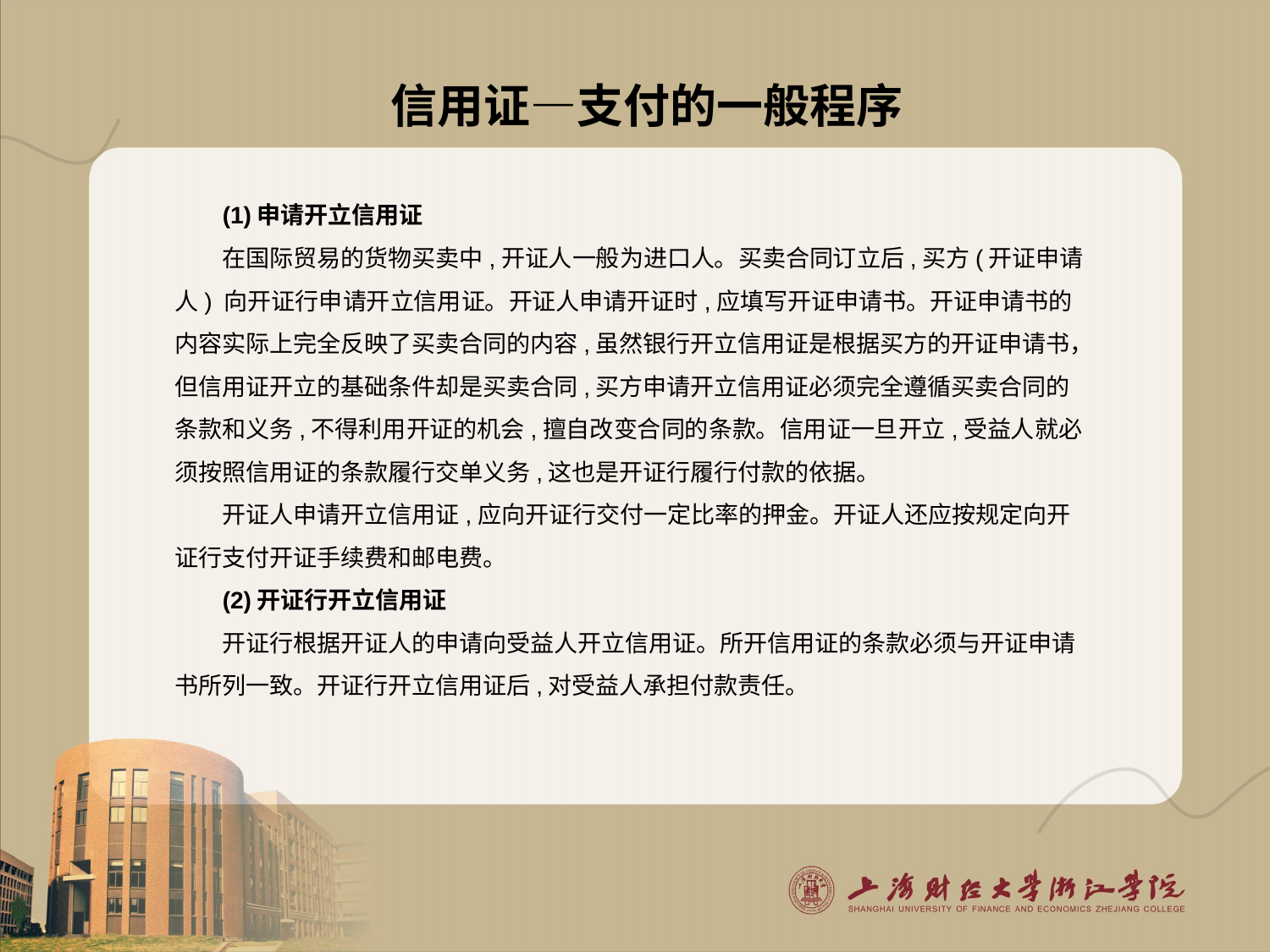

# 信用证—支付的一般程序
(1)申请开立信用证
在国际贸易的货物买卖中,开证人一般为进口人。买卖合同订立后,买方(开证申请人) 向开证行申请开立信用证。开证人申请开证时,应填写开证申请书。开证申请书的内容实际上完全反映了买卖合同的内容,虽然银行开立信用证是根据买方的开证申请书，但信用证开立的基础条件却是买卖合同,买方申请开立信用证必须完全遵循买卖合同的条款和义务,不得利用开证的机会,擅自改变合同的条款。信用证一旦开立,受益人就必须按照信用证的条款履行交单义务,这也是开证行履行付款的依据。
开证人申请开立信用证,应向开证行交付一定比率的押金。开证人还应按规定向开证行支付开证手续费和邮电费。
(2)开证行开立信用证
开证行根据开证人的申请向受益人开立信用证。所开信用证的条款必须与开证申请书所列一致。开证行开立信用证后,对受益人承担付款责任。